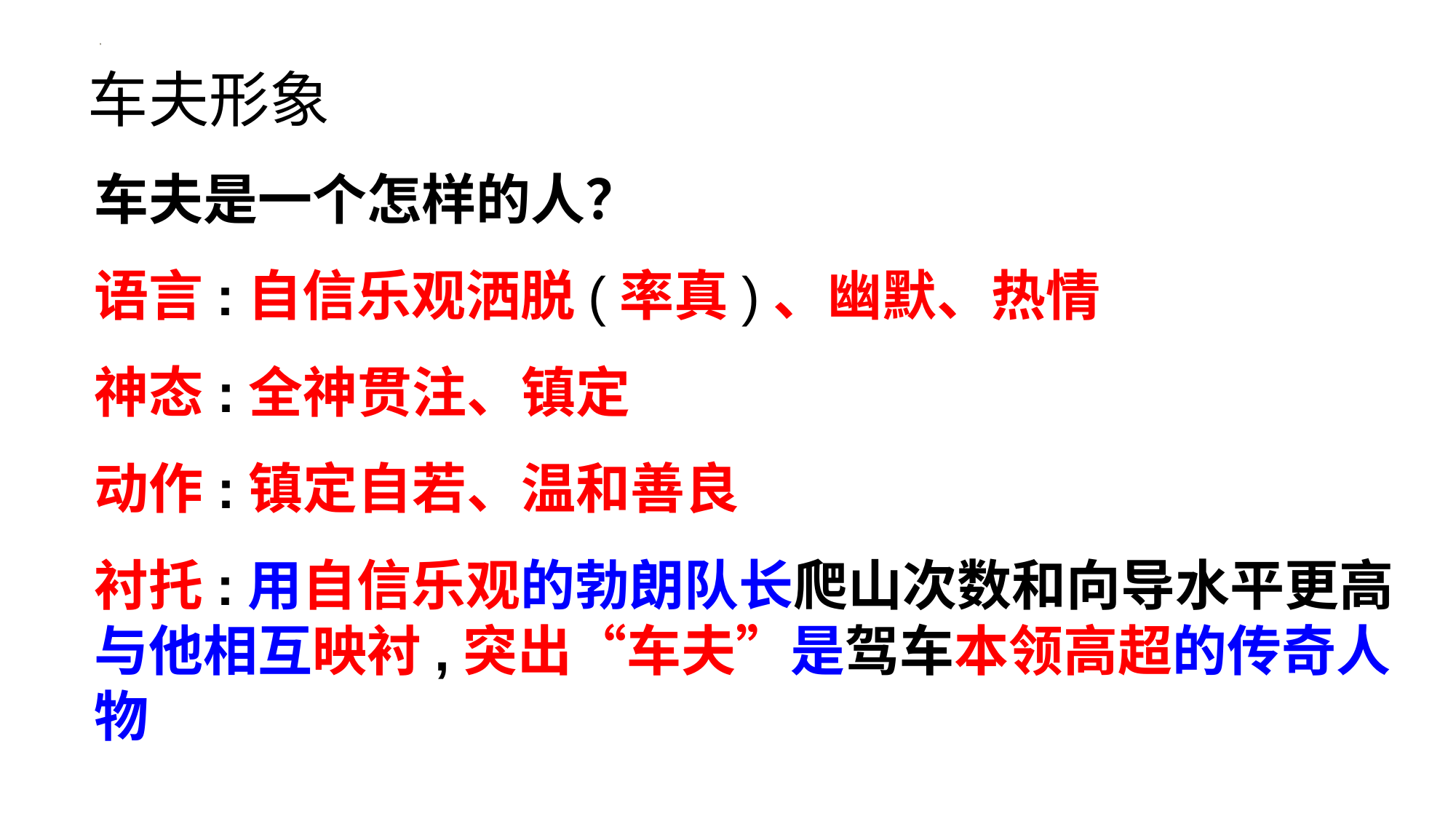

车夫形象
车夫是一个怎样的人？
语言:自信乐观洒脱(率真)、幽默、热情
神态:全神贯注、镇定
动作:镇定自若、温和善良
衬托:用自信乐观的勃朗队长爬山次数和向导水平更高与他相互映衬,突出“车夫”是驾车本领高超的传奇人物